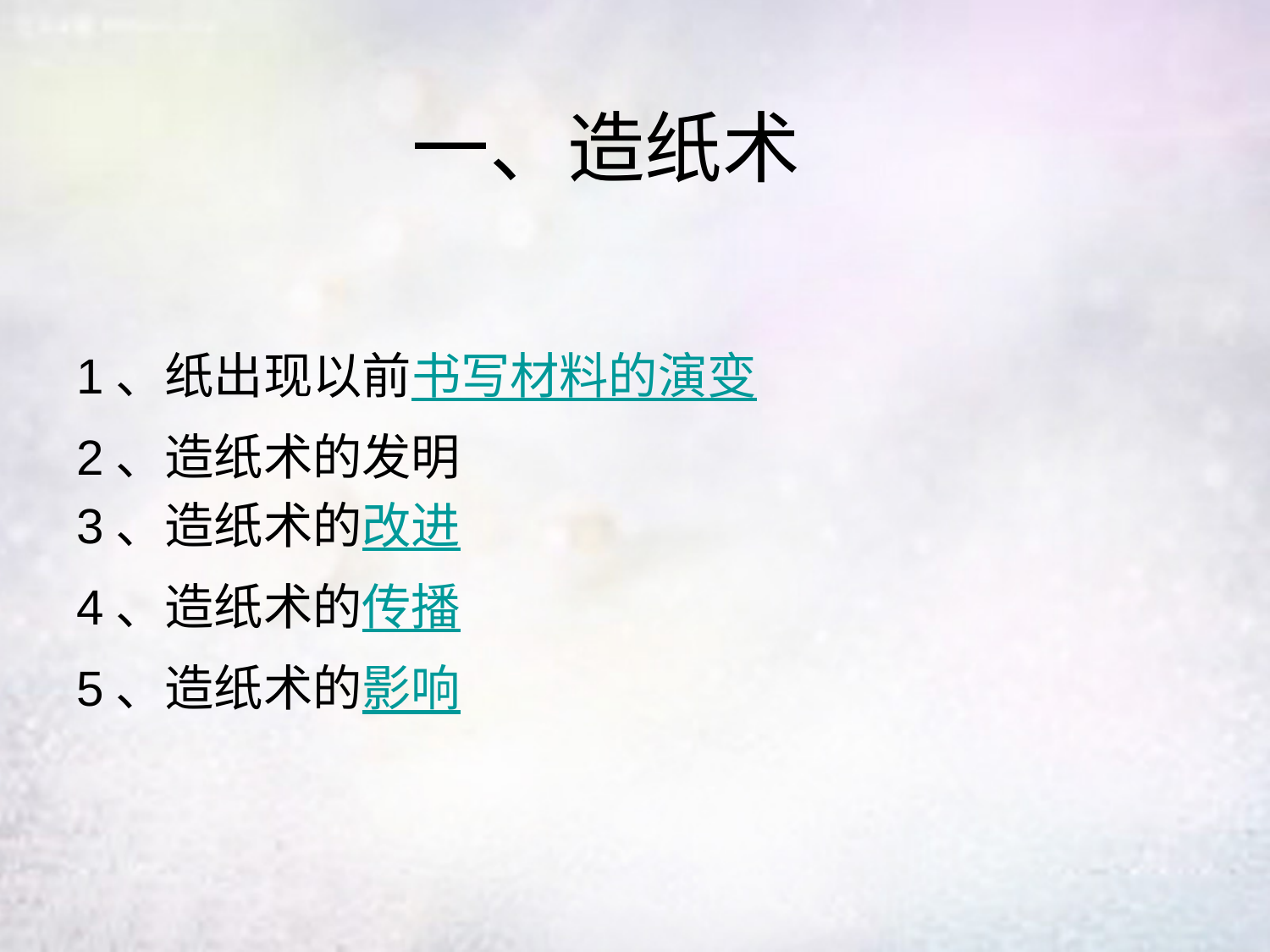

# 一、造纸术
1、纸出现以前书写材料的演变
2、造纸术的发明
3、造纸术的改进
4、造纸术的传播
5、造纸术的影响